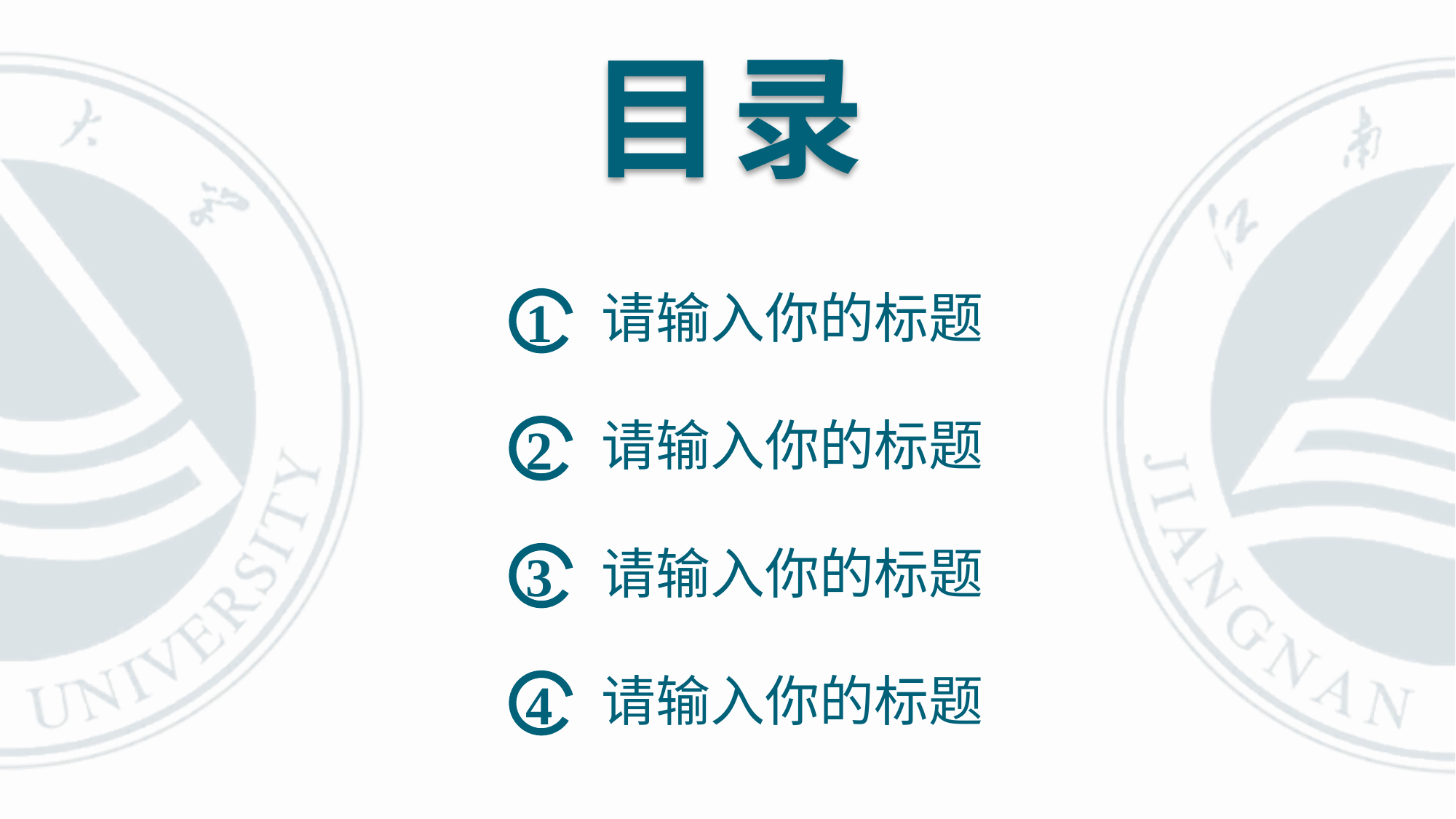

目录
请输入你的标题
1

请输入你的标题
2

请输入你的标题
3

请输入你的标题
4